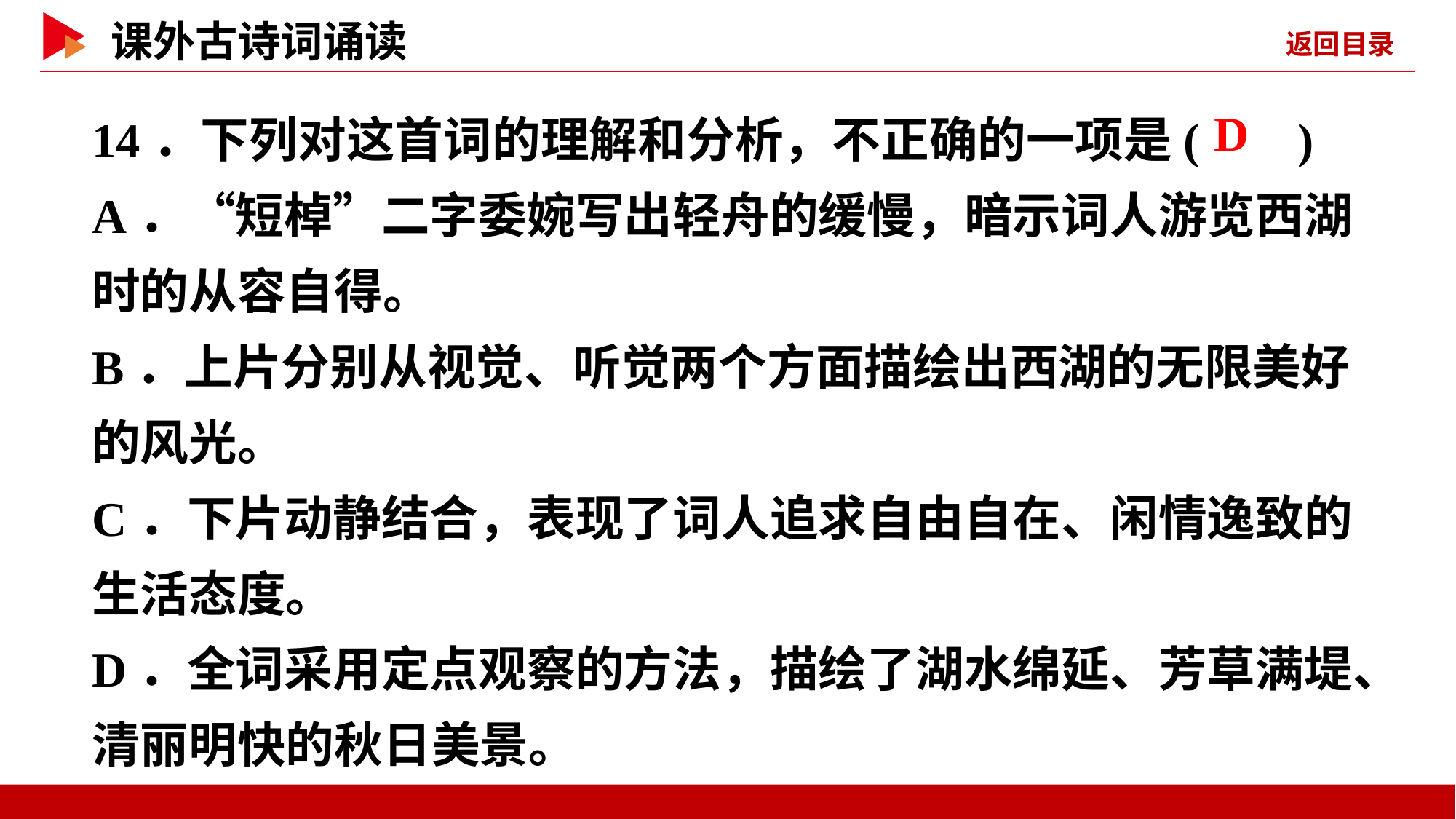

14．下列对这首词的理解和分析，不正确的一项是(        )
A．“短棹”二字委婉写出轻舟的缓慢，暗示词人游览西湖时的从容自得。
B．上片分别从视觉、听觉两个方面描绘出西湖的无限美好的风光。
C．下片动静结合，表现了词人追求自由自在、闲情逸致的生活态度。
D．全词采用定点观察的方法，描绘了湖水绵延、芳草满堤、清丽明快的秋日美景。
   D